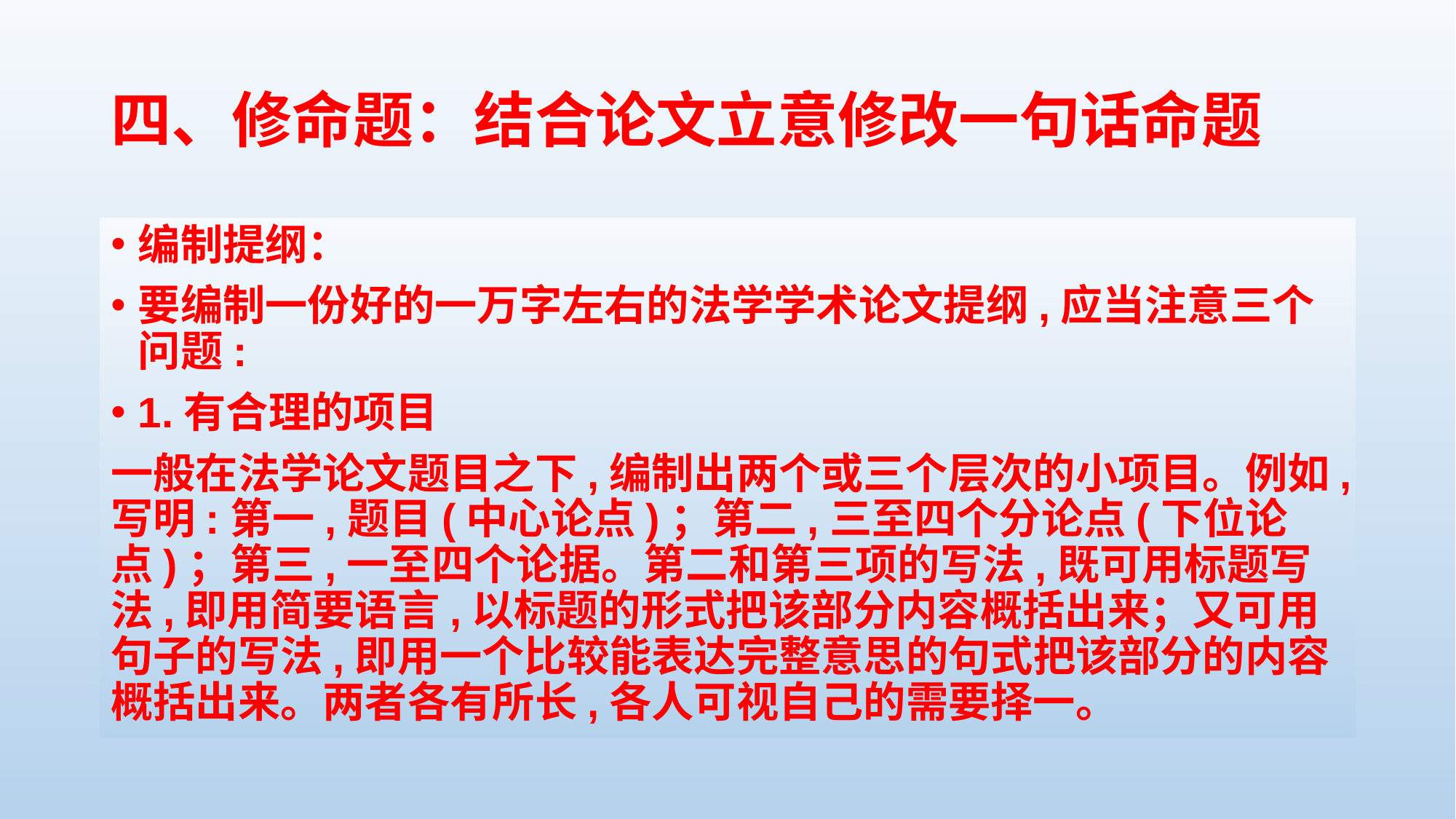

# 四、修命题：结合论文立意修改一句话命题
编制提纲：
要编制一份好的一万字左右的法学学术论文提纲,应当注意三个问题:
1.有合理的项目
一般在法学论文题目之下,编制出两个或三个层次的小项目。例如,写明:第一,题目(中心论点)；第二,三至四个分论点(下位论点)；第三,一至四个论据。第二和第三项的写法,既可用标题写法,即用简要语言,以标题的形式把该部分内容概括出来；又可用句子的写法,即用一个比较能表达完整意思的句式把该部分的内容概括出来。两者各有所长,各人可视自己的需要择一。